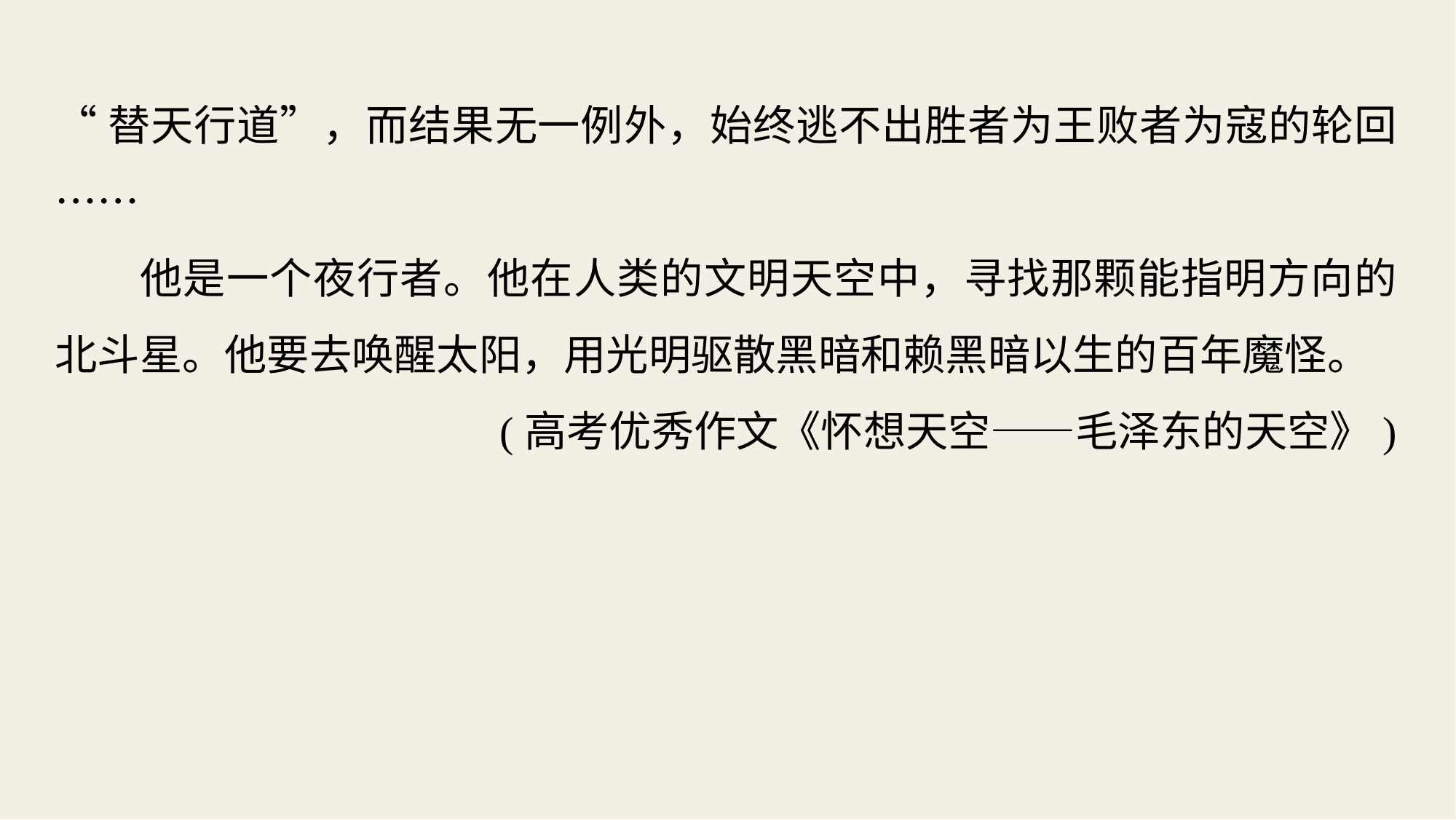

“替天行道”，而结果无一例外，始终逃不出胜者为王败者为寇的轮回……
他是一个夜行者。他在人类的文明天空中，寻找那颗能指明方向的北斗星。他要去唤醒太阳，用光明驱散黑暗和赖黑暗以生的百年魔怪。
(高考优秀作文《怀想天空——毛泽东的天空》)